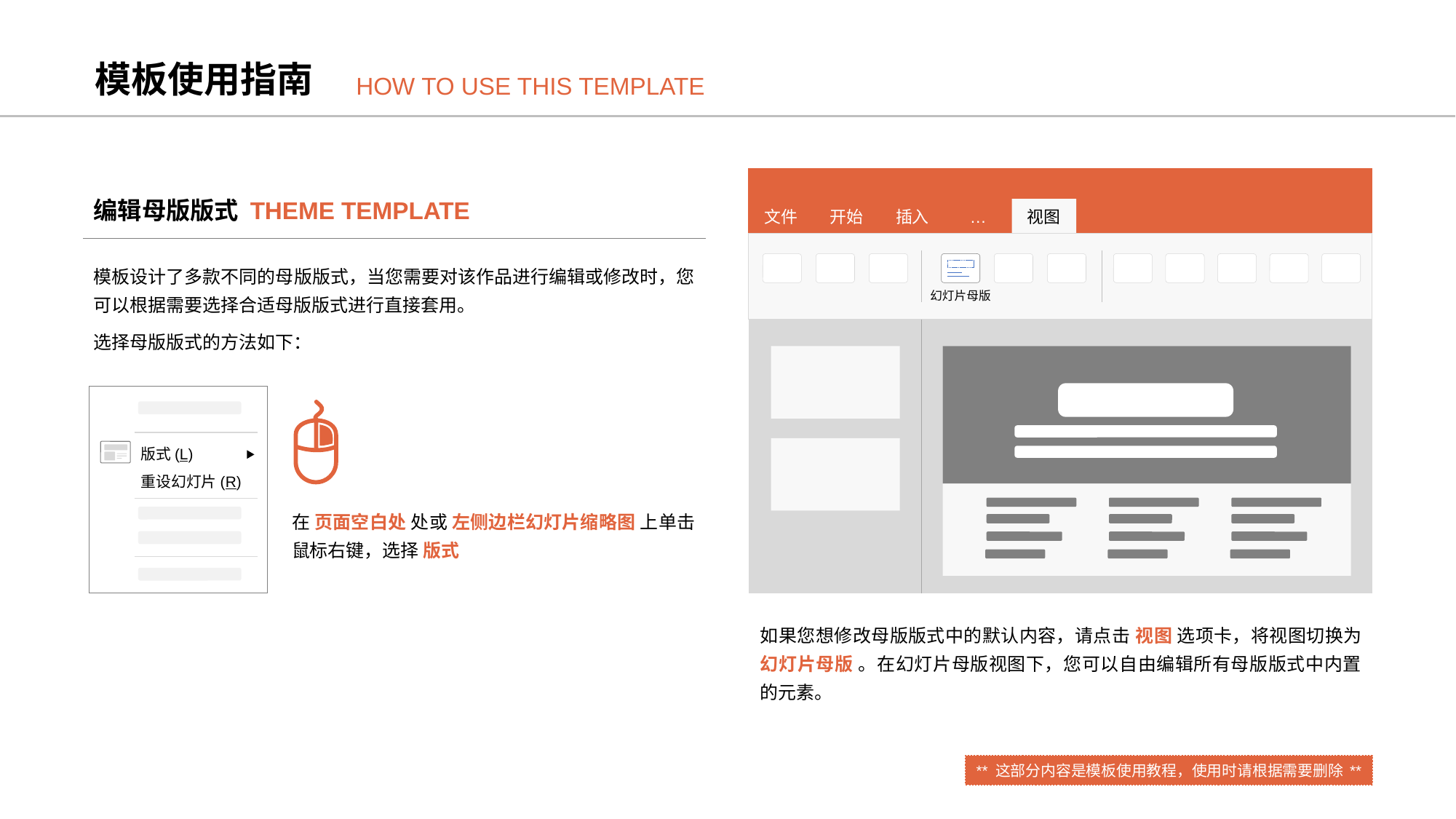

模板使用指南
HOW TO USE THIS TEMPLATE

文件
开始
插入
…
视图

幻灯片母版

编辑母版版式 THEME TEMPLATE
模板设计了多款不同的母版版式，当您需要对该作品进行编辑或修改时，您可以根据需要选择合适母版版式进行直接套用。
选择母版版式的方法如下：

版式(L)

重设幻灯片(R)

在 页面空白处 处或 左侧边栏幻灯片缩略图 上单击鼠标右键，选择 版式
如果您想修改母版版式中的默认内容，请点击 视图 选项卡，将视图切换为 幻灯片母版 。在幻灯片母版视图下，您可以自由编辑所有母版版式中内置的元素。
** 这部分内容是模板使用教程，使用时请根据需要删除 **